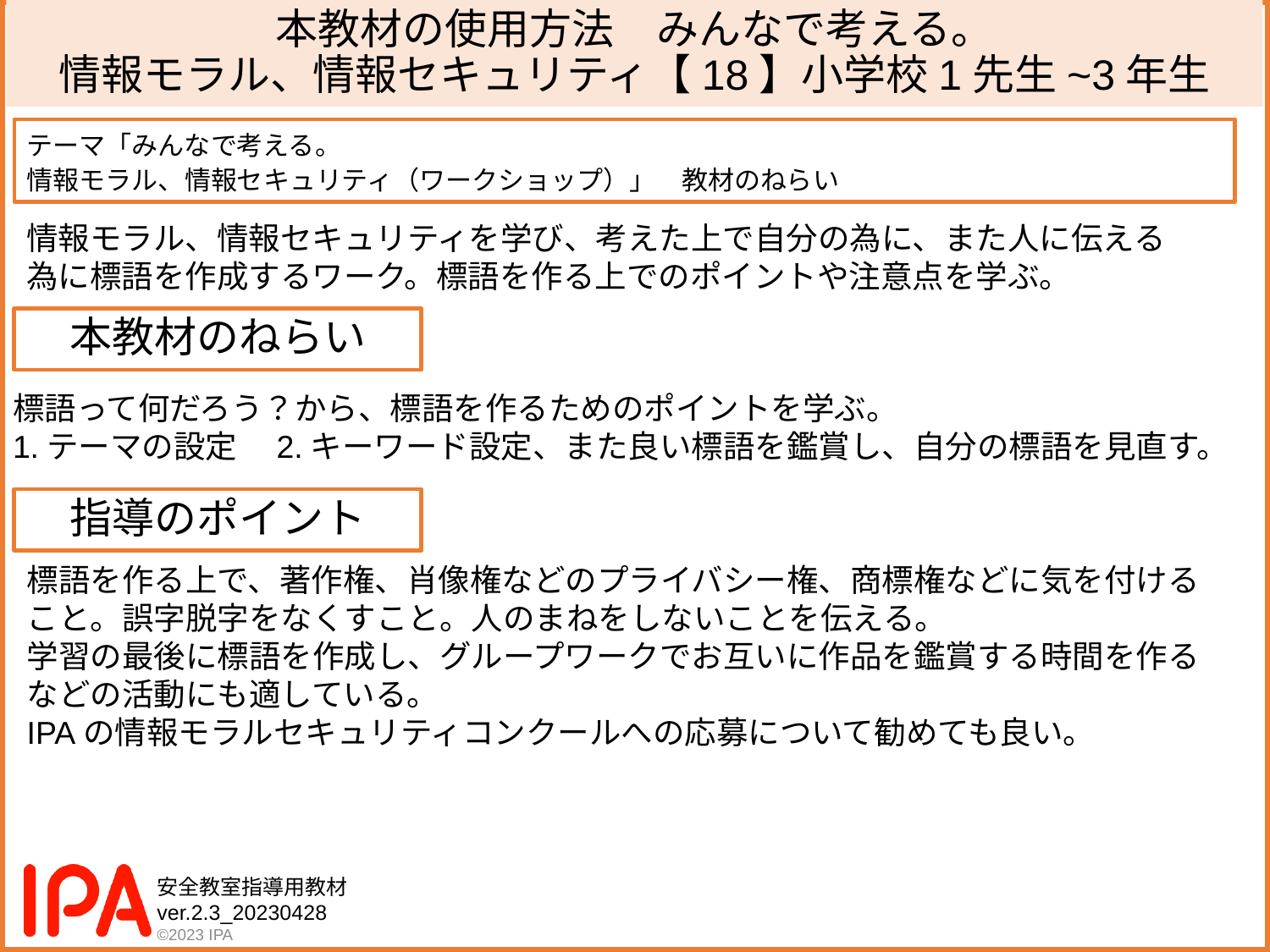

# 本教材の使用方法　みんなで考える。 情報モラル、情報セキュリティ【18】小学校1先生~3年生
テーマ「みんなで考える。
情報モラル、情報セキュリティ（ワークショップ）」　教材のねらい
情報モラル、情報セキュリティを学び、考えた上で自分の為に、また人に伝える
為に標語を作成するワーク。標語を作る上でのポイントや注意点を学ぶ。
本教材のねらい
標語って何だろう？から、標語を作るためのポイントを学ぶ。
1.テーマの設定　2.キーワード設定、また良い標語を鑑賞し、自分の標語を見直す。
指導のポイント
標語を作る上で、著作権、肖像権などのプライバシー権、商標権などに気を付けること。誤字脱字をなくすこと。人のまねをしないことを伝える。
学習の最後に標語を作成し、グループワークでお互いに作品を鑑賞する時間を作るなどの活動にも適している。
IPAの情報モラルセキュリティコンクールへの応募について勧めても良い。